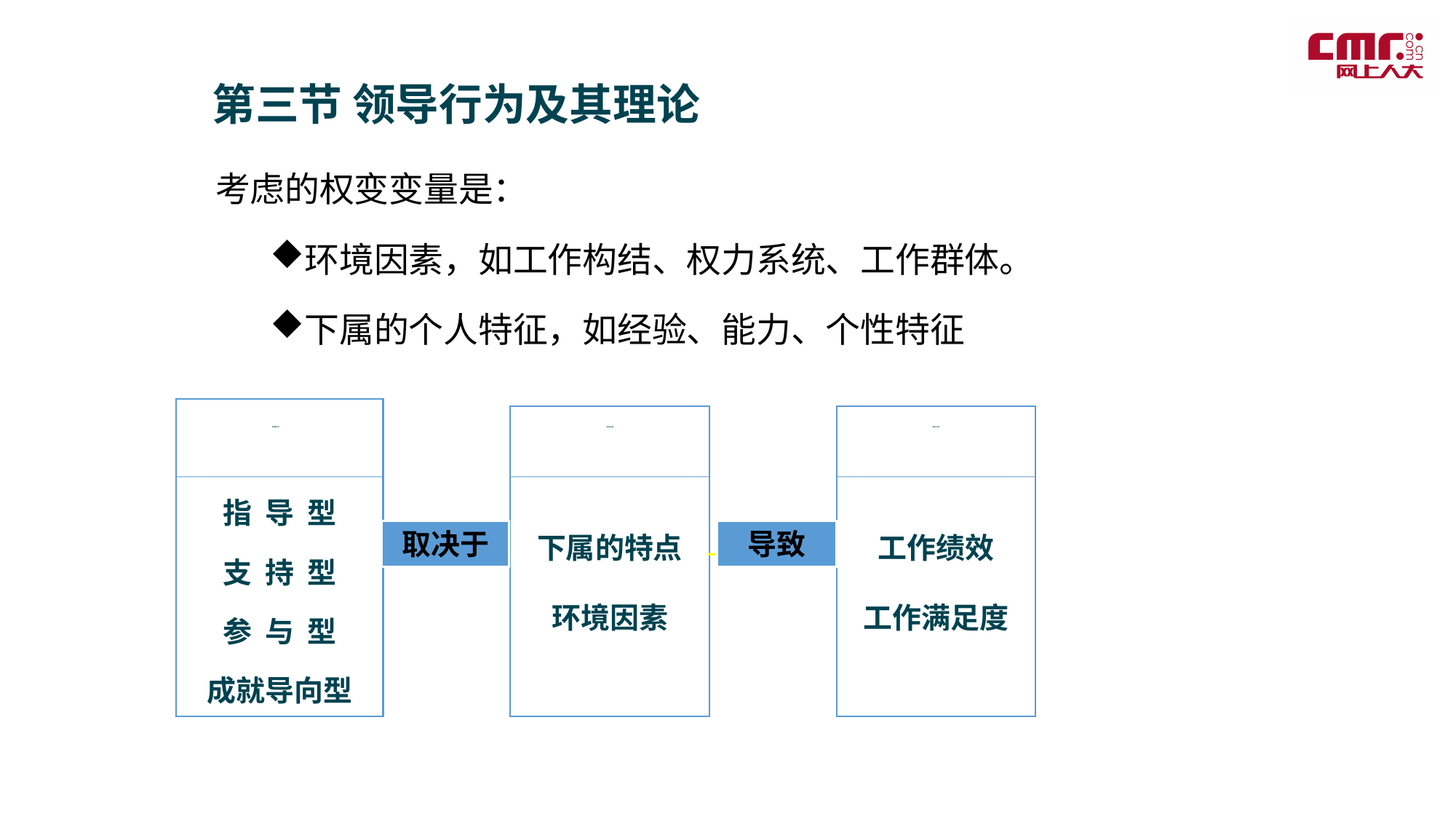

第三节 领导行为及其理论
考虑的权变变量是：
环境因素，如工作构结、权力系统、工作群体。
下属的个人特征，如经验、能力、个性特征

指  导  型
支  持  型
参  与  型
成就导向型

下属的特点

环境因素

工作绩效

工作满足度
领导者行为
情 景 变 量
最 终 目 标

取决于
导致